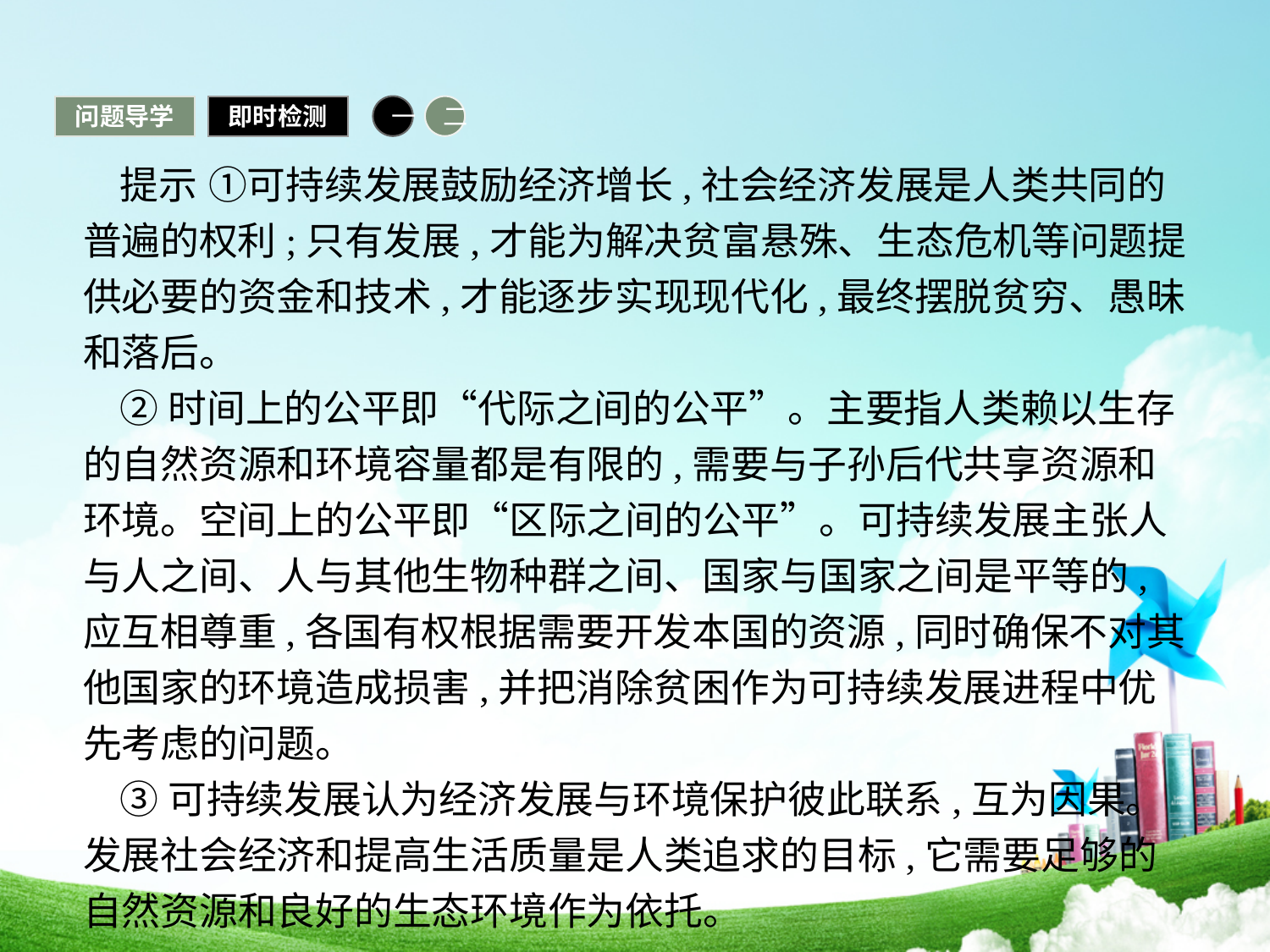

问题导学
即时检测
一
二
提示 ①可持续发展鼓励经济增长,社会经济发展是人类共同的普遍的权利;只有发展,才能为解决贫富悬殊、生态危机等问题提供必要的资金和技术,才能逐步实现现代化,最终摆脱贫穷、愚昧和落后。
②时间上的公平即“代际之间的公平”。主要指人类赖以生存的自然资源和环境容量都是有限的,需要与子孙后代共享资源和环境。空间上的公平即“区际之间的公平”。可持续发展主张人与人之间、人与其他生物种群之间、国家与国家之间是平等的,应互相尊重,各国有权根据需要开发本国的资源,同时确保不对其他国家的环境造成损害,并把消除贫困作为可持续发展进程中优先考虑的问题。
③可持续发展认为经济发展与环境保护彼此联系,互为因果。发展社会经济和提高生活质量是人类追求的目标,它需要足够的自然资源和良好的生态环境作为依托。